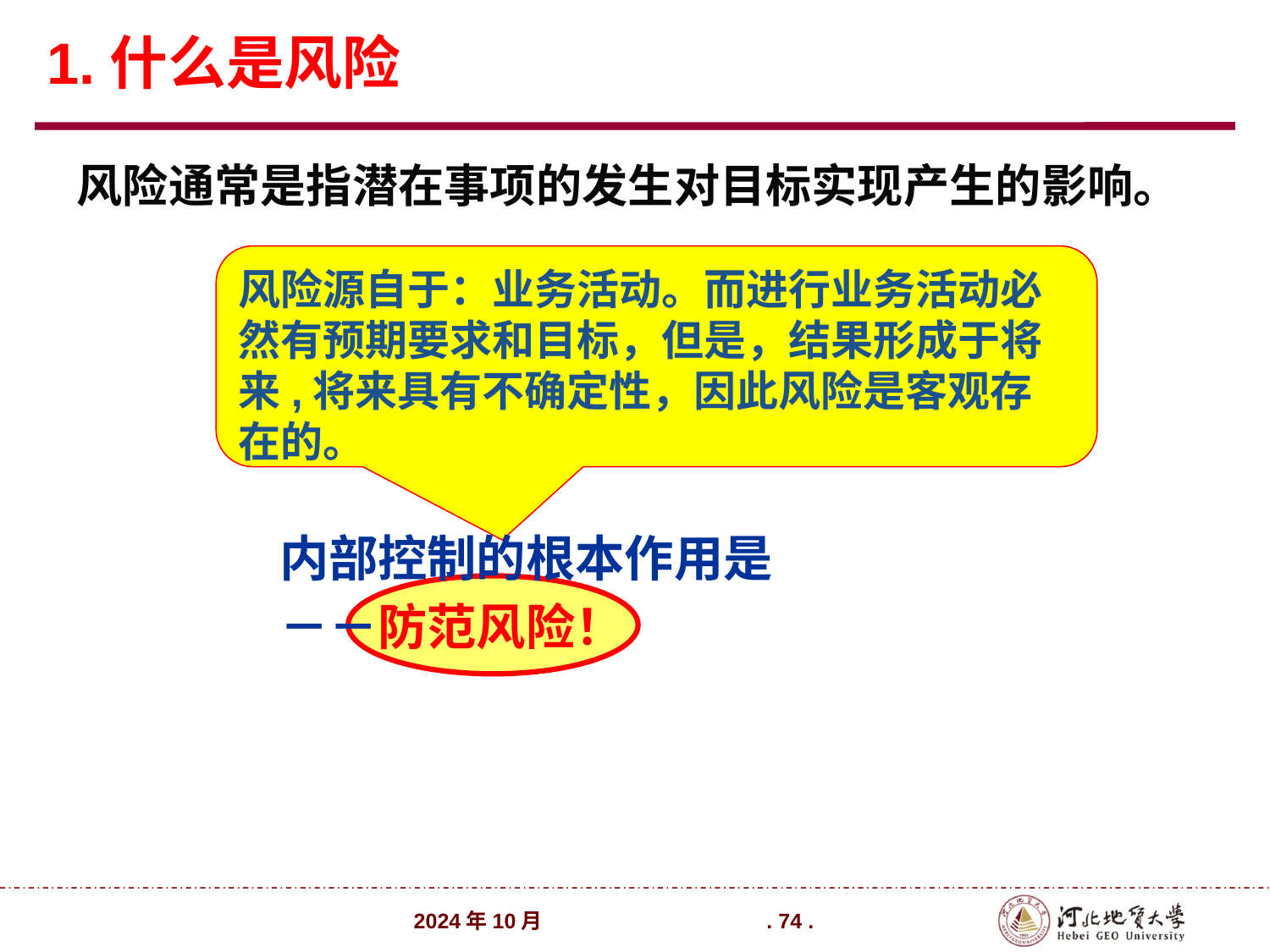

# 1.什么是风险
   风险通常是指潜在事项的发生对目标实现产生的影响。

风险源自于：业务活动。而进行业务活动必然有预期要求和目标，但是，结果形成于将来,将来具有不确定性，因此风险是客观存在的。
内部控制的根本作用是
－－防范风险！

2024年10月                                             . 74 .